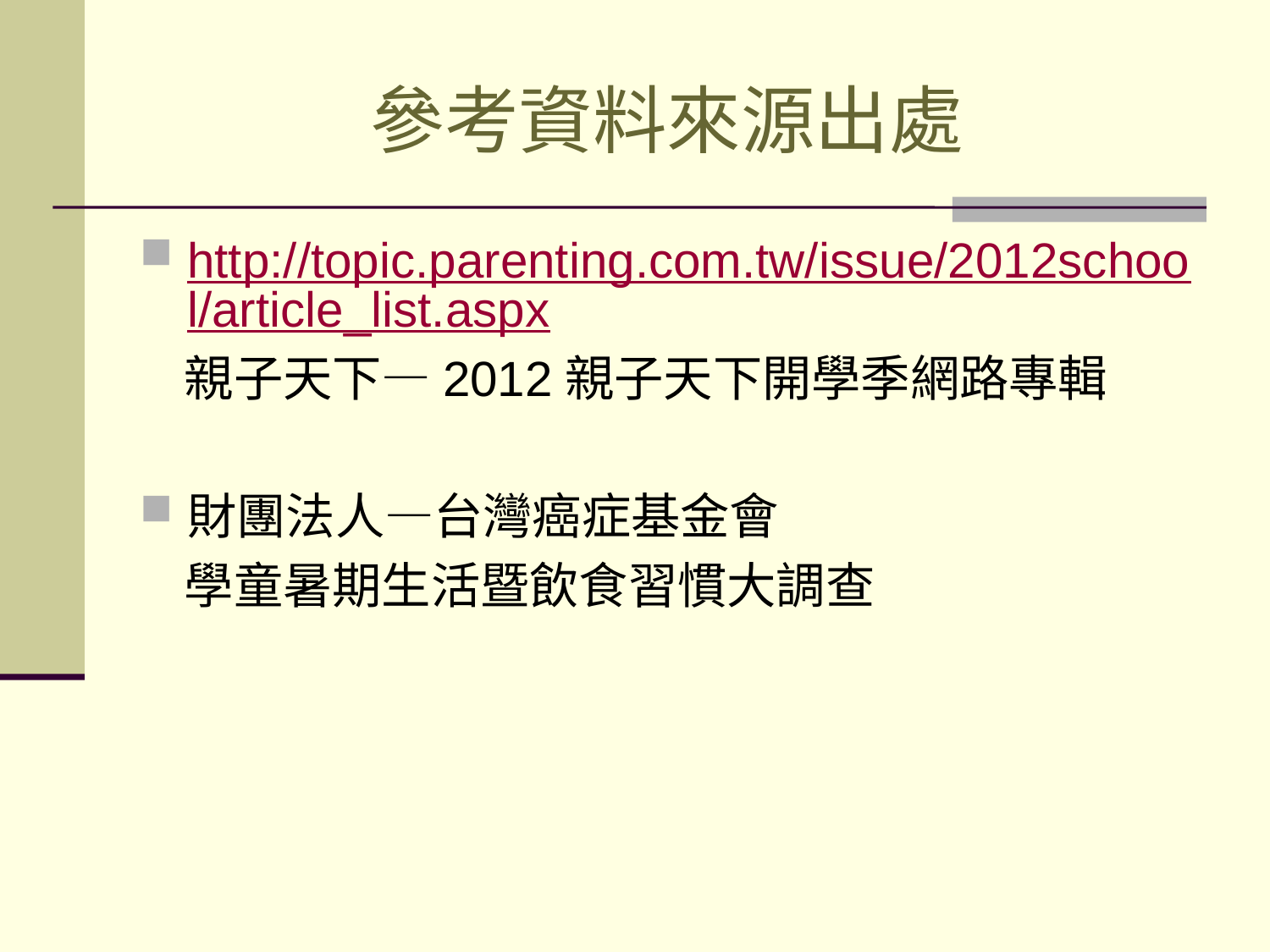

# 參考資料來源出處
http://topic.parenting.com.tw/issue/2012school/article_list.aspx
   親子天下—2012親子天下開學季網路專輯

財團法人—台灣癌症基金會
   學童暑期生活暨飲食習慣大調查